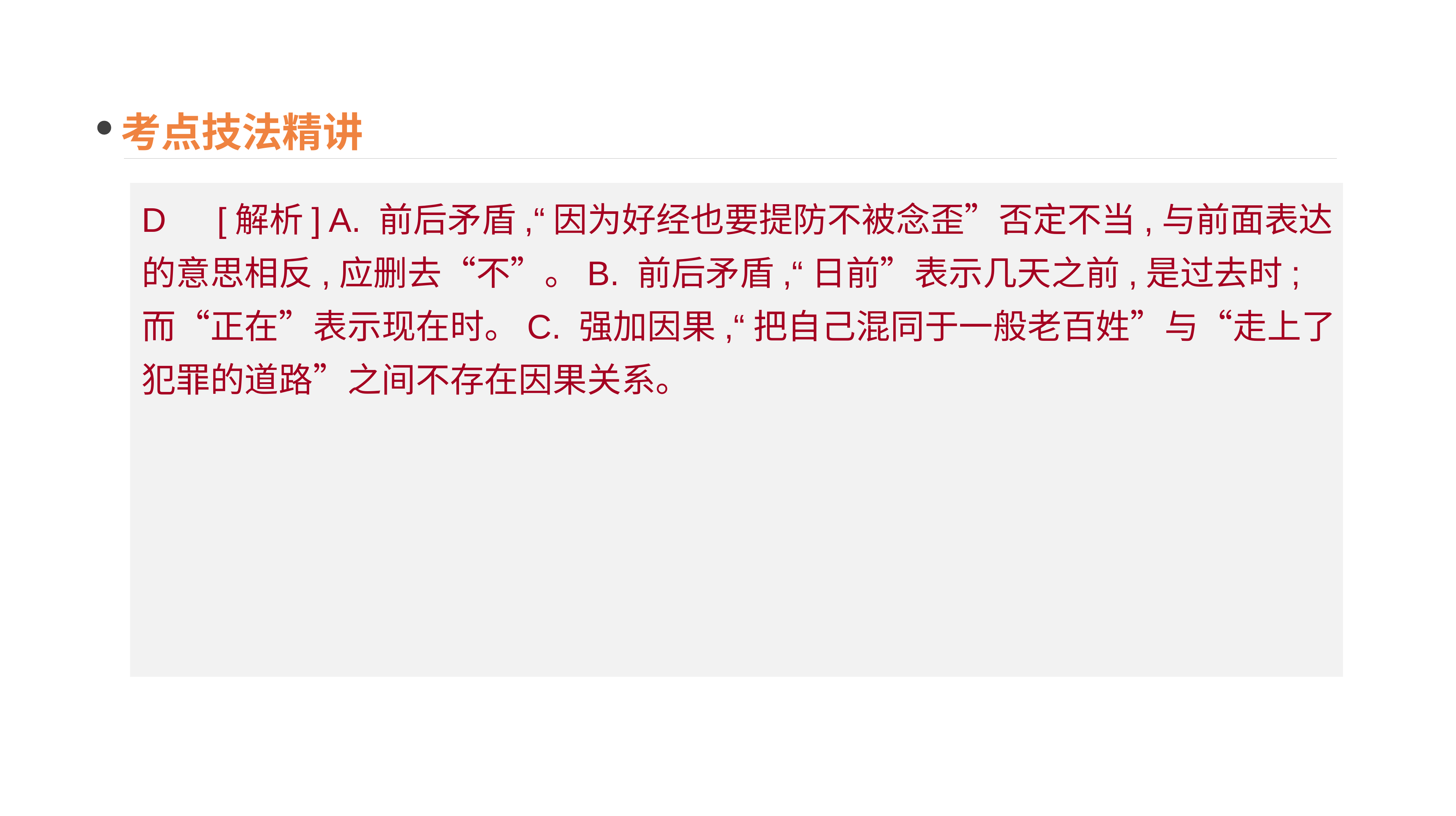

考点技法精讲

D　[解析] A. 前后矛盾,“因为好经也要提防不被念歪”否定不当,与前面表达的意思相反,应删去“不”。B. 前后矛盾,“日前”表示几天之前,是过去时;而“正在”表示现在时。C. 强加因果,“把自己混同于一般老百姓”与“走上了犯罪的道路”之间不存在因果关系。